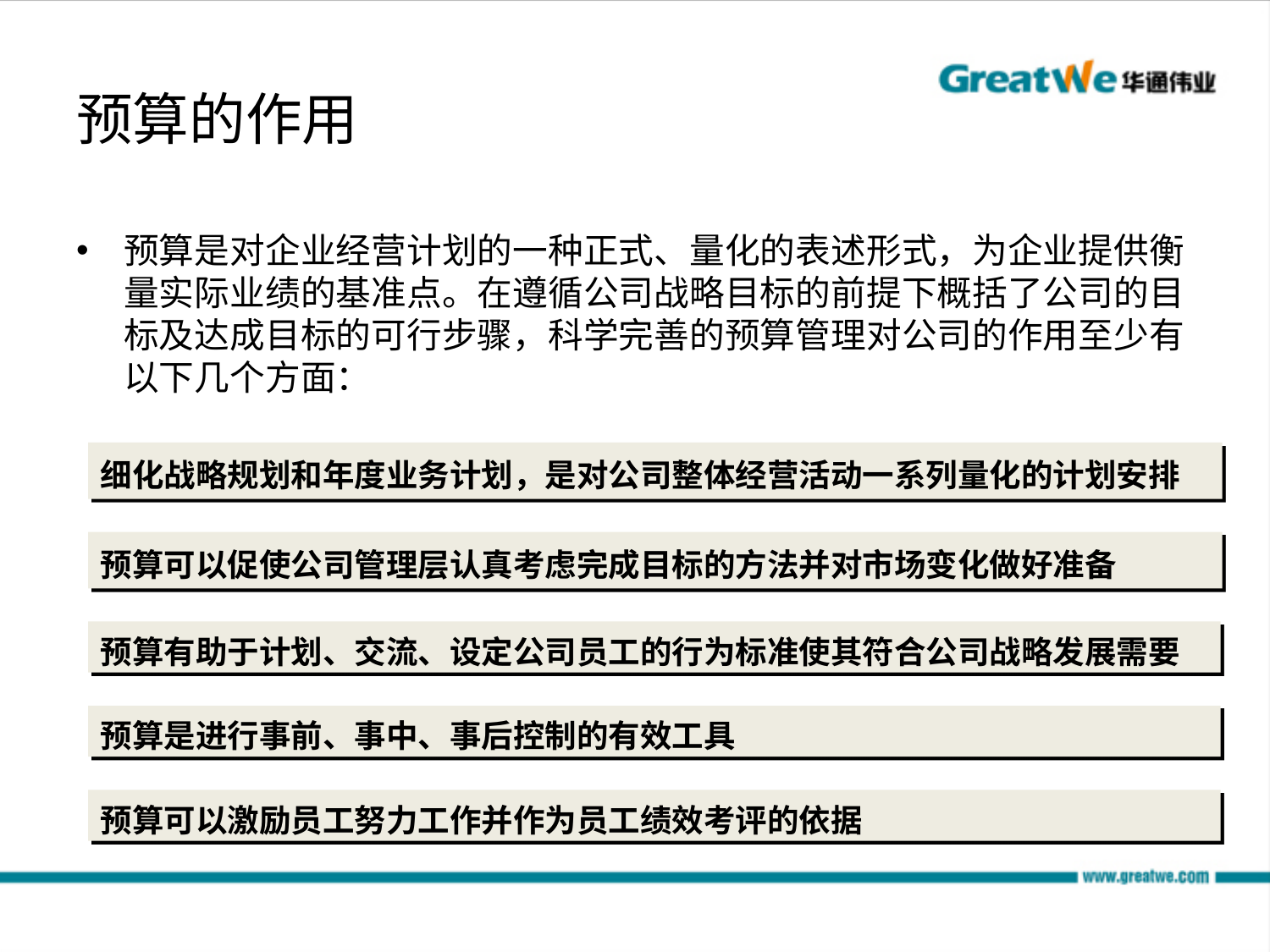

# 预算的作用
预算是对企业经营计划的一种正式、量化的表述形式，为企业提供衡量实际业绩的基准点。在遵循公司战略目标的前提下概括了公司的目标及达成目标的可行步骤，科学完善的预算管理对公司的作用至少有以下几个方面：

细化战略规划和年度业务计划，是对公司整体经营活动一系列量化的计划安排
预算可以促使公司管理层认真考虑完成目标的方法并对市场变化做好准备
预算有助于计划、交流、设定公司员工的行为标准使其符合公司战略发展需要
预算是进行事前、事中、事后控制的有效工具
预算可以激励员工努力工作并作为员工绩效考评的依据